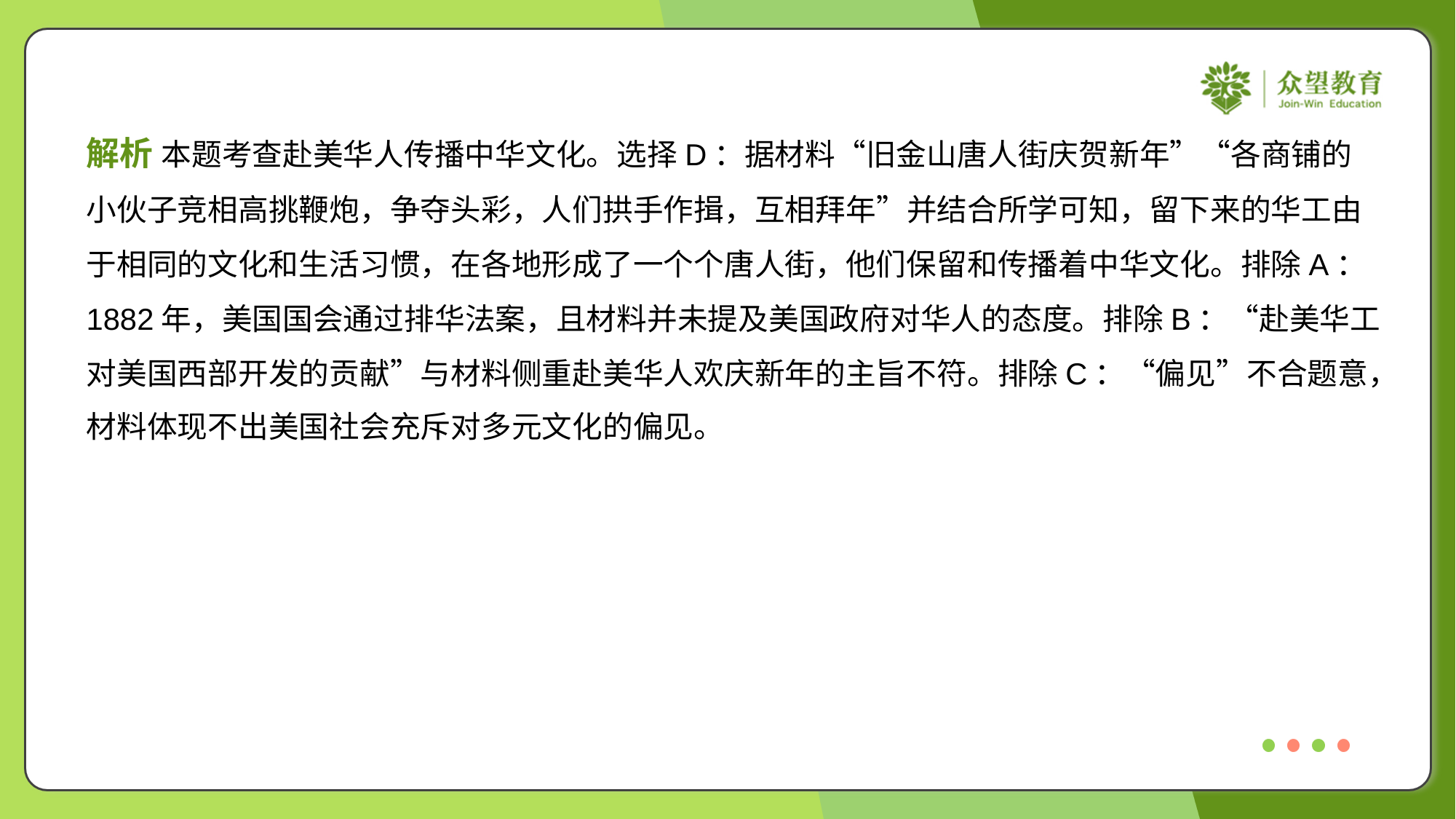

解析 本题考查赴美华人传播中华文化。选择D：据材料“旧金山唐人街庆贺新年”“各商铺的
小伙子竞相高挑鞭炮，争夺头彩，人们拱手作揖，互相拜年”并结合所学可知，留下来的华工由
于相同的文化和生活习惯，在各地形成了一个个唐人街，他们保留和传播着中华文化。排除A：
1882年，美国国会通过排华法案，且材料并未提及美国政府对华人的态度。排除B：“赴美华工
对美国西部开发的贡献”与材料侧重赴美华人欢庆新年的主旨不符。排除C：“偏见”不合题意，
材料体现不出美国社会充斥对多元文化的偏见。